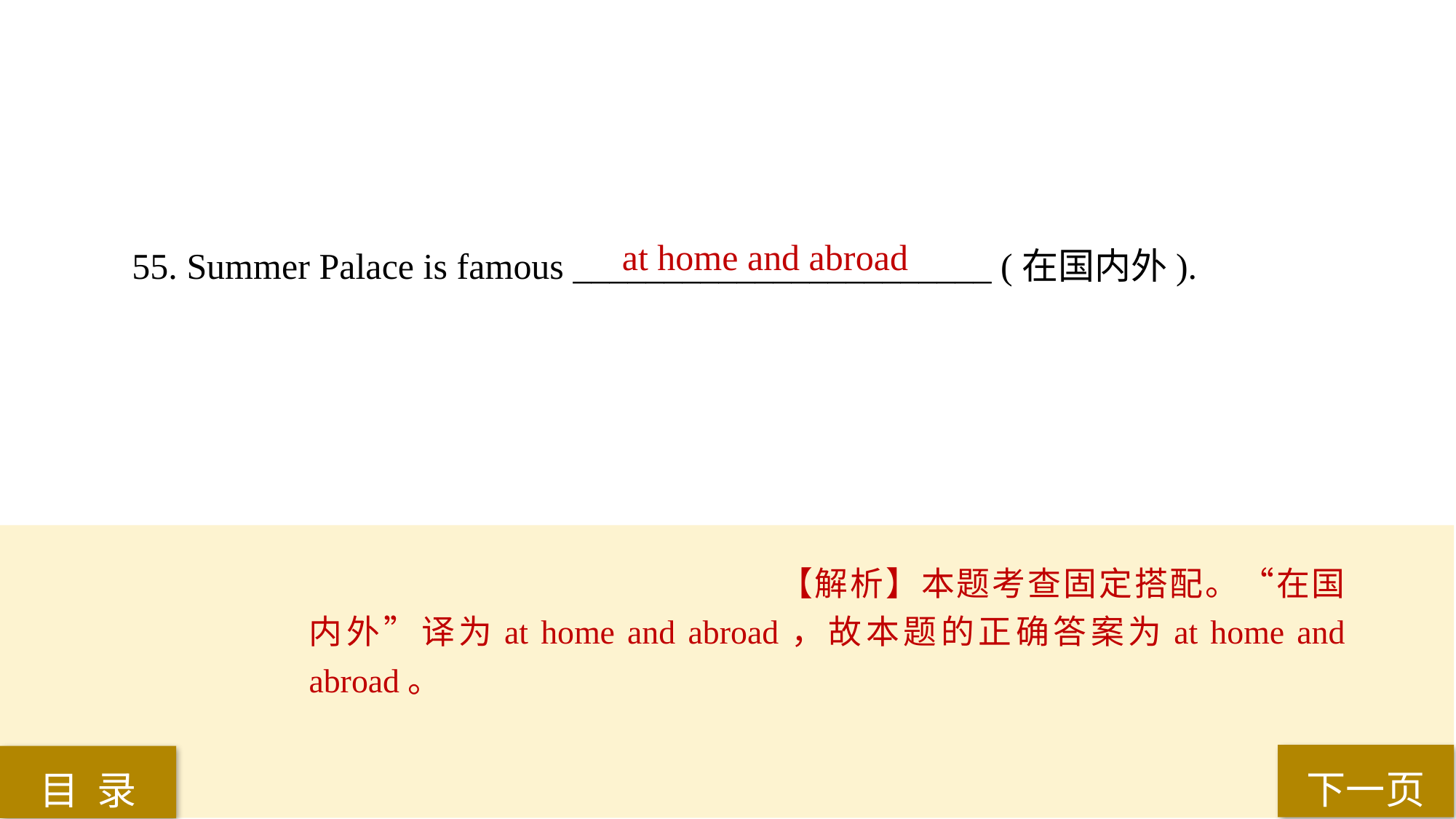

55. Summer Palace is famous _______________________ (在国内外).
at home and abroad
【解析】本题考查固定搭配。“在国内外”译为at home and abroad，故本题的正确答案为at home and abroad。